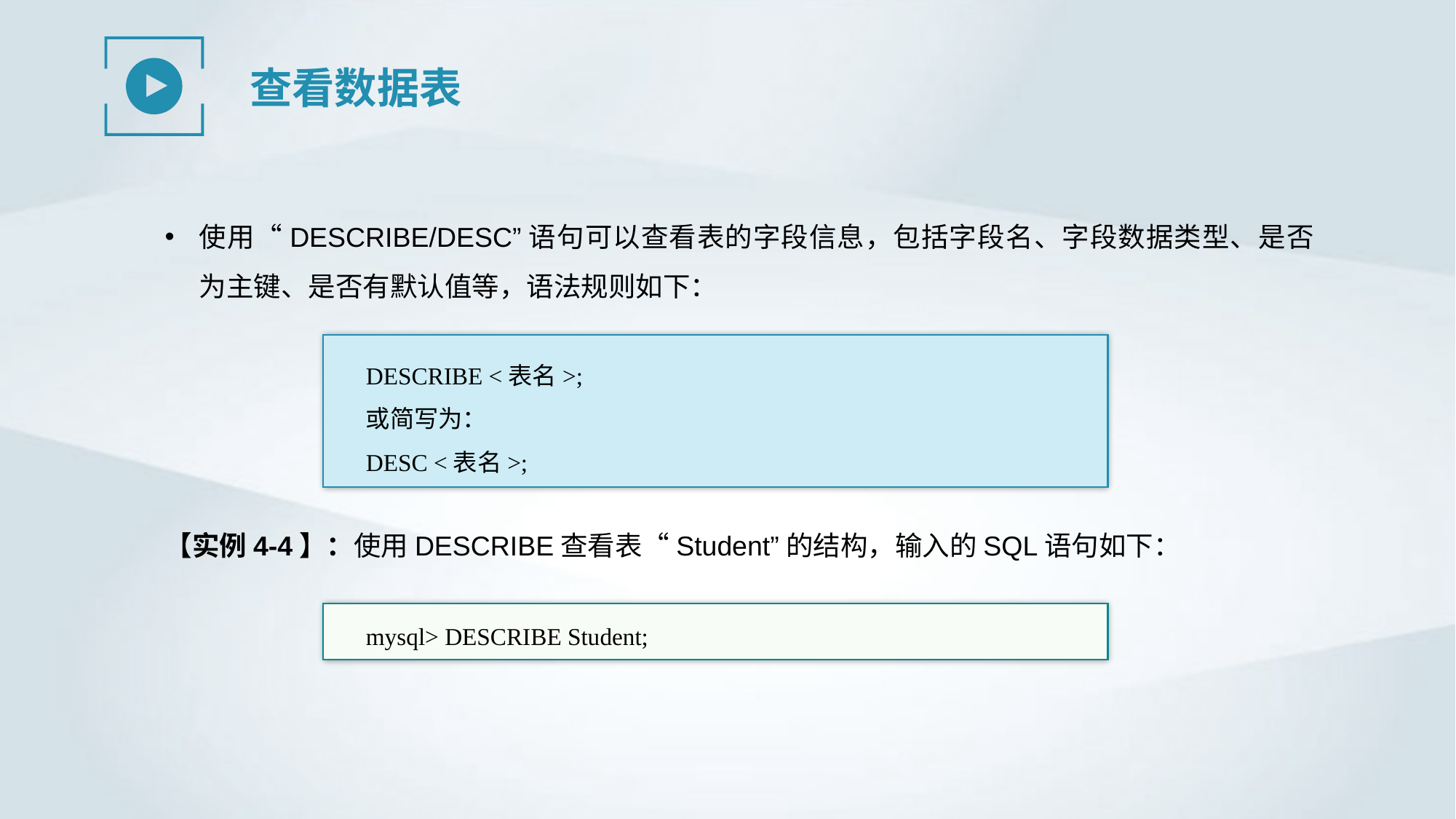

查看数据表
使用“DESCRIBE/DESC”语句可以查看表的字段信息，包括字段名、字段数据类型、是否为主键、是否有默认值等，语法规则如下：
DESCRIBE <表名>;
或简写为：
DESC <表名>;
【实例4-4】：使用DESCRIBE查看表“Student”的结构，输入的SQL语句如下：
mysql> DESCRIBE Student;